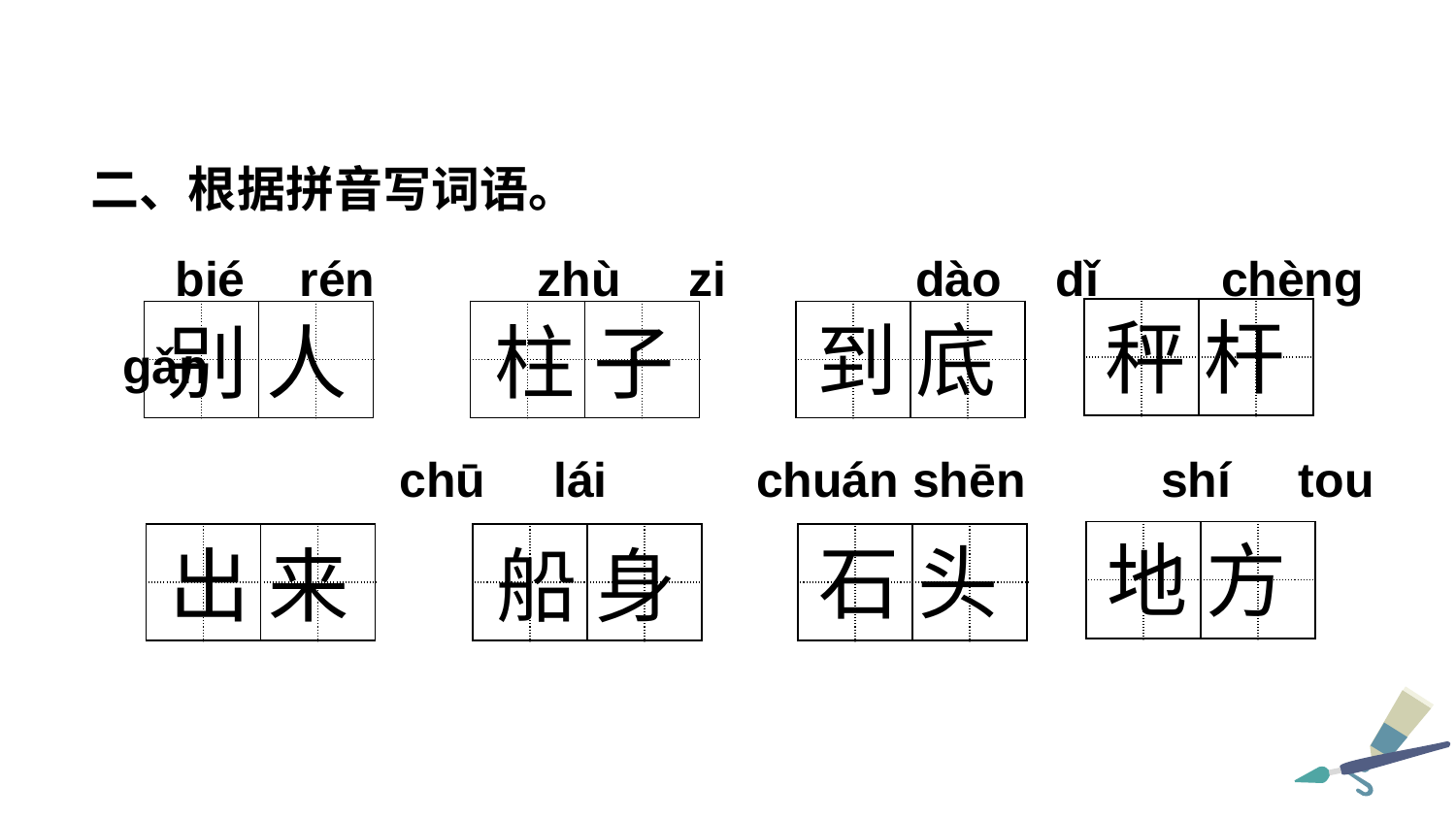

二、根据拼音写词语。

    bié    rén            zhù     zi              dào    dǐ         chènɡ ɡǎn
|  |  |  |  |
| --- | --- | --- | --- |
|  |  |  |  |
秤 杆
|  |  |  |  |
| --- | --- | --- | --- |
|  |  |  |  |
|  |  |  |  |
| --- | --- | --- | --- |
|  |  |  |  |
|  |  |  |  |
| --- | --- | --- | --- |
|  |  |  |  |
到 底
别 人
柱 子
chū     lái           chuán shēn          shí     tou          dì    fɑnɡ
|  |  |  |  |
| --- | --- | --- | --- |
|  |  |  |  |
地 方
|  |  |  |  |
| --- | --- | --- | --- |
|  |  |  |  |
|  |  |  |  |
| --- | --- | --- | --- |
|  |  |  |  |
|  |  |  |  |
| --- | --- | --- | --- |
|  |  |  |  |
石 头
出 来
船 身